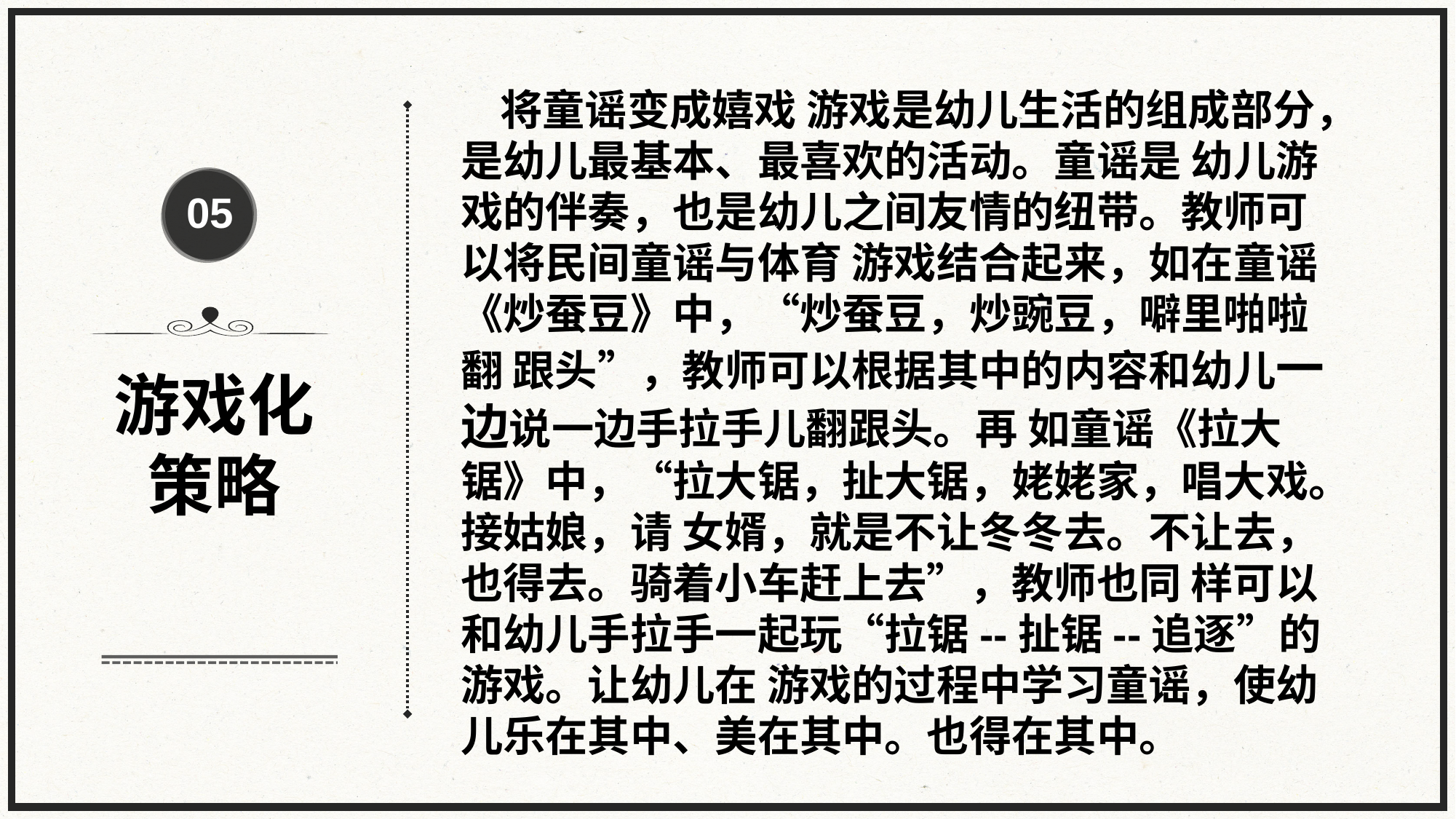

将童谣变成嬉戏 游戏是幼儿生活的组成部分，是幼儿最基本、最喜欢的活动。童谣是 幼儿游戏的伴奏，也是幼儿之间友情的纽带。教师可以将民间童谣与体育 游戏结合起来，如在童谣《炒蚕豆》中，“炒蚕豆，炒豌豆，噼里啪啦翻 跟头”，教师可以根据其中的内容和幼儿一边说一边手拉手儿翻跟头。再 如童谣《拉大锯》中，“拉大锯，扯大锯，姥姥家，唱大戏。接姑娘，请 女婿，就是不让冬冬去。不让去，也得去。骑着小车赶上去”，教师也同 样可以和幼儿手拉手一起玩“拉锯--扯锯--追逐”的游戏。让幼儿在 游戏的过程中学习童谣，使幼儿乐在其中、美在其中。也得在其中。

05

游戏化策略